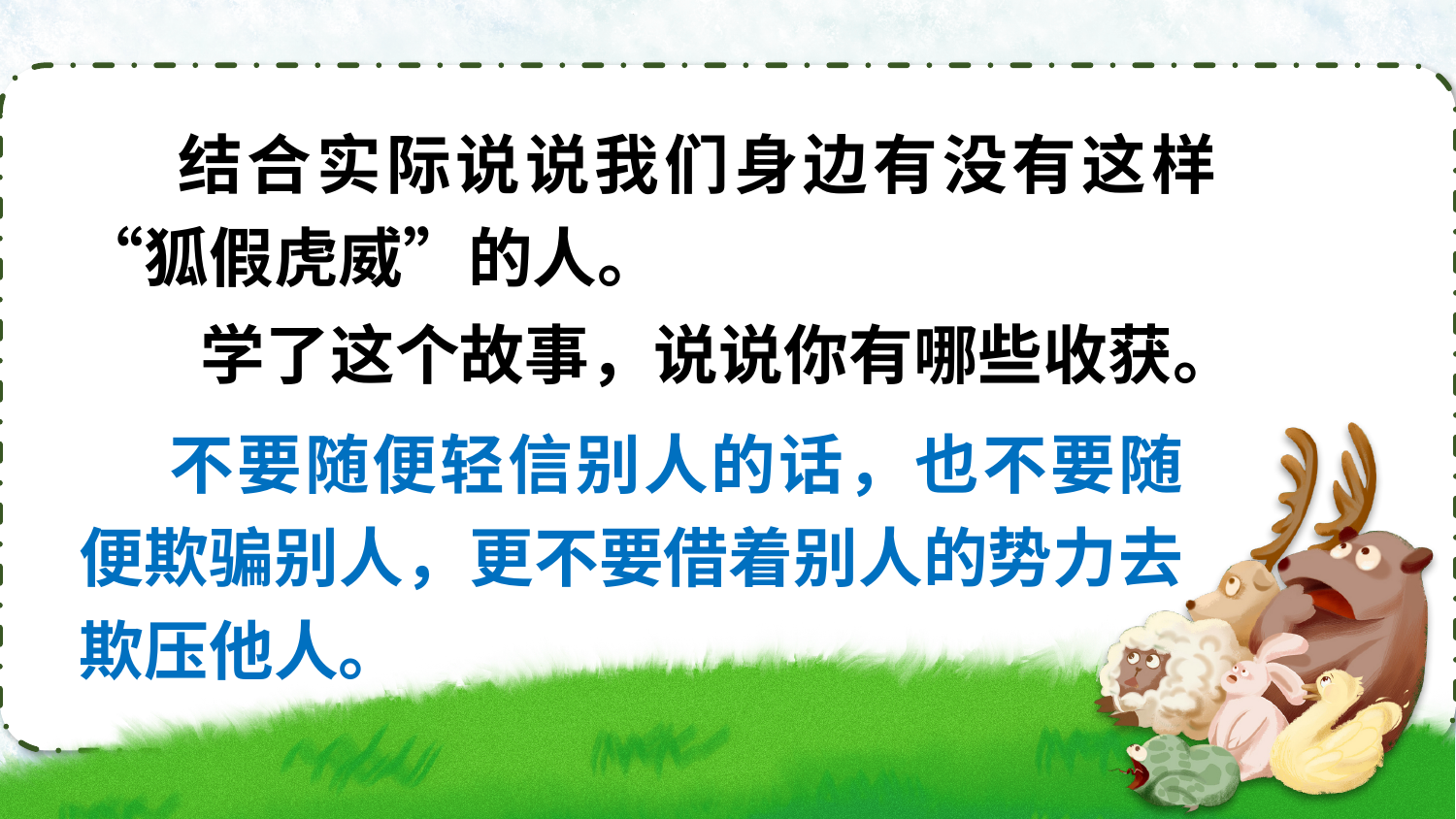

结合实际说说我们身边有没有这样“狐假虎威”的人。
学了这个故事，说说你有哪些收获。
    不要随便轻信别人的话，也不要随便欺骗别人，更不要借着别人的势力去欺压他人。